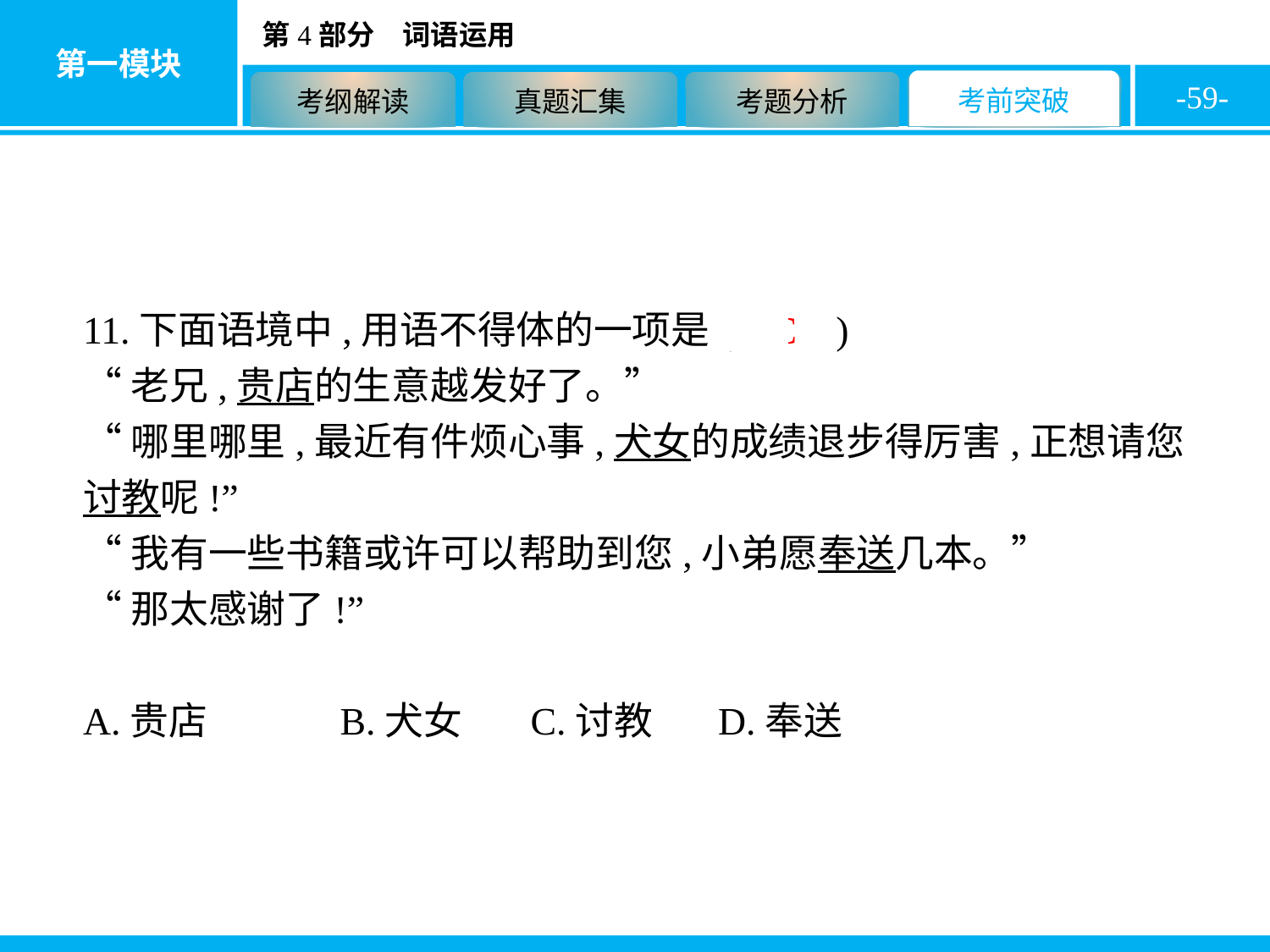

-59-
11.下面语境中,用语不得体的一项是(    C    )
“老兄,贵店的生意越发好了。”
“哪里哪里,最近有件烦心事,犬女的成绩退步得厉害,正想请您讨教呢!”
“我有一些书籍或许可以帮助到您,小弟愿奉送几本。”
“那太感谢了!”
A.贵店		B.犬女	C.讨教	D.奉送